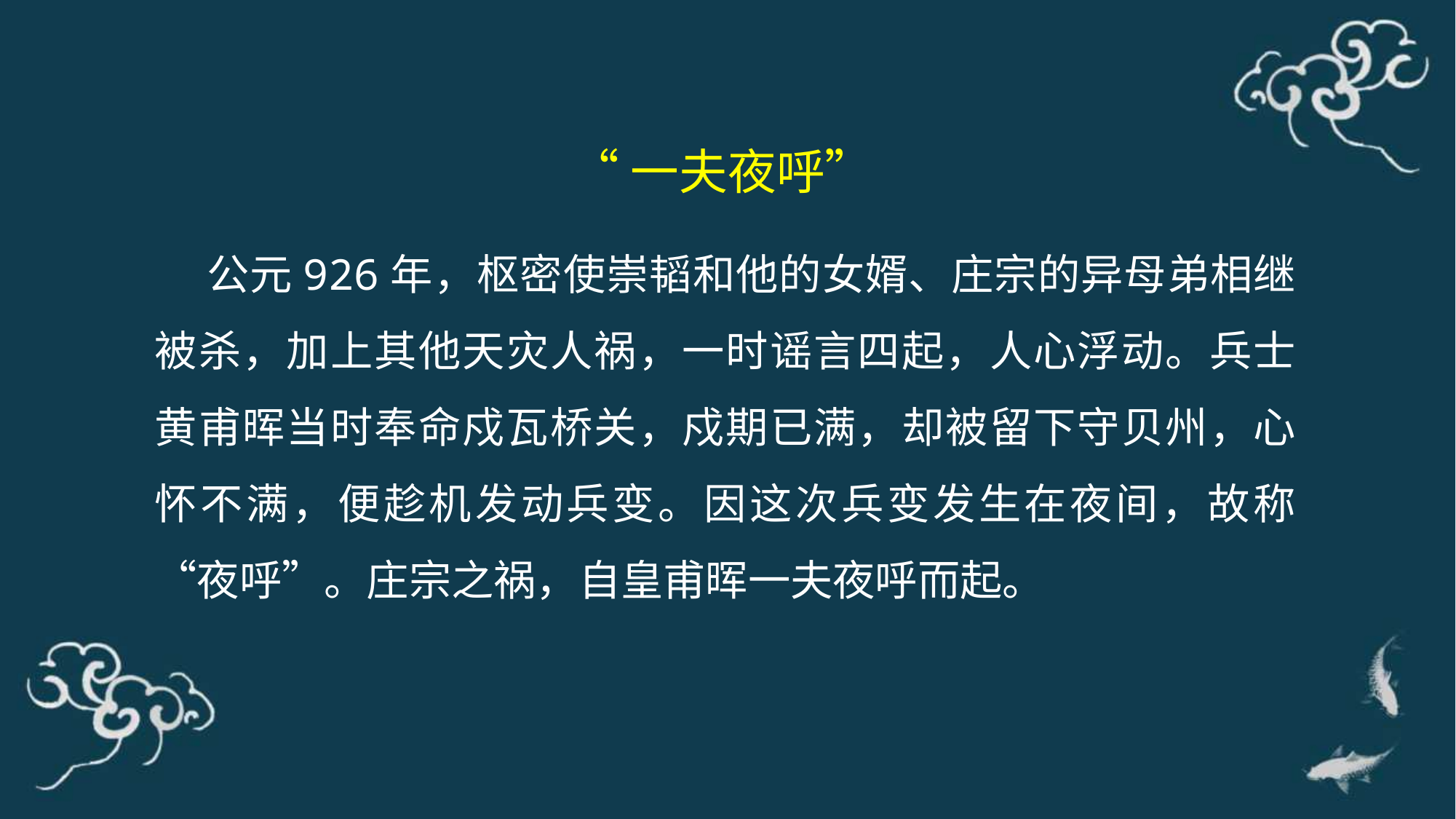

“一夫夜呼”

    公元926年，枢密使崇韬和他的女婿、庄宗的异母弟相继被杀，加上其他天灾人祸，一时谣言四起，人心浮动。兵士黄甫晖当时奉命戍瓦桥关，戍期已满，却被留下守贝州，心怀不满，便趁机发动兵变。因这次兵变发生在夜间，故称“夜呼”。庄宗之祸，自皇甫晖一夫夜呼而起。